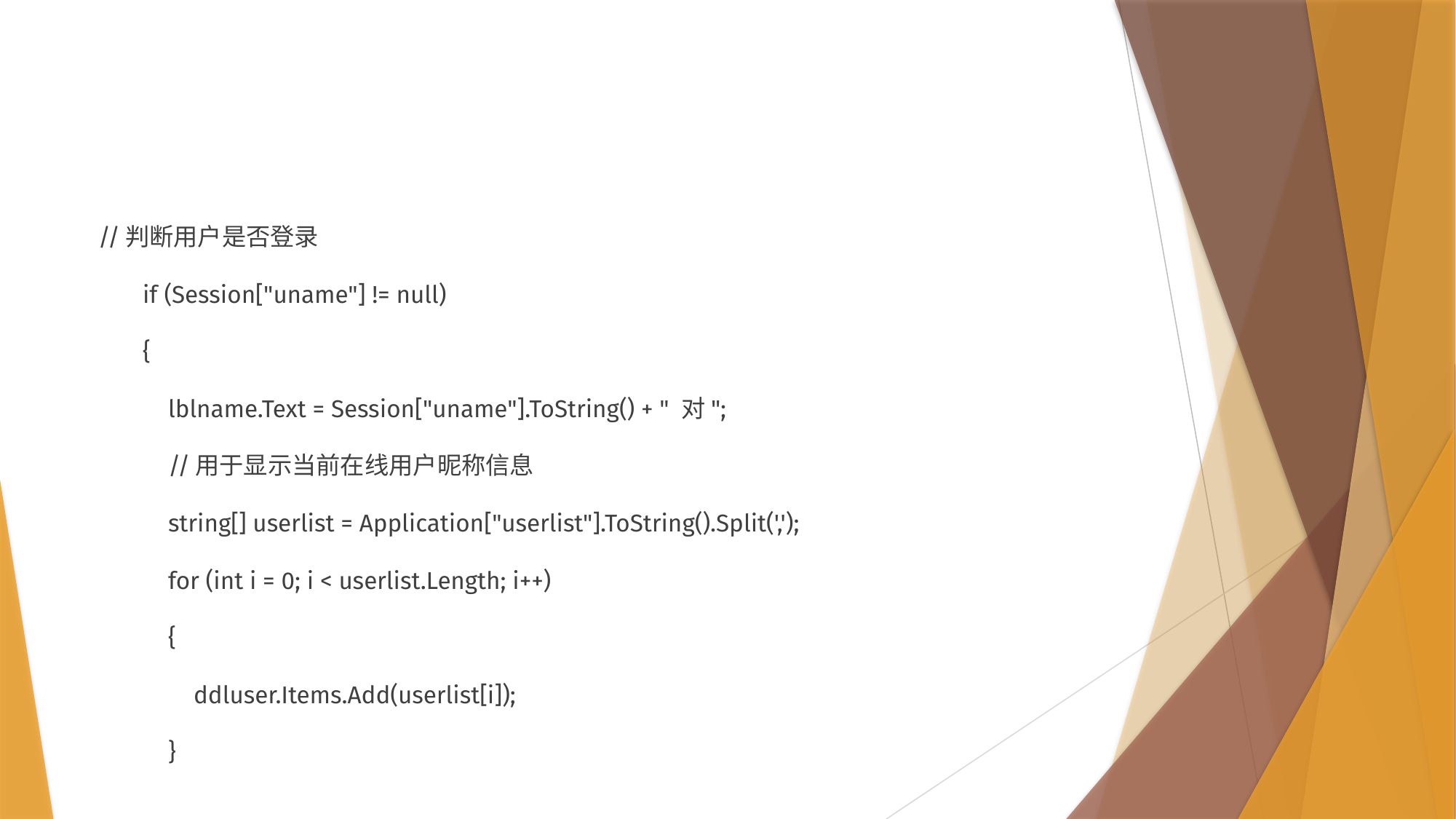

#
 //判断用户是否登录
        if (Session["uname"] != null)
        {
            lblname.Text = Session["uname"].ToString() + " 对";
            //用于显示当前在线用户昵称信息
            string[] userlist = Application["userlist"].ToString().Split(',');
            for (int i = 0; i < userlist.Length; i++)
            {
                ddluser.Items.Add(userlist[i]);
            }